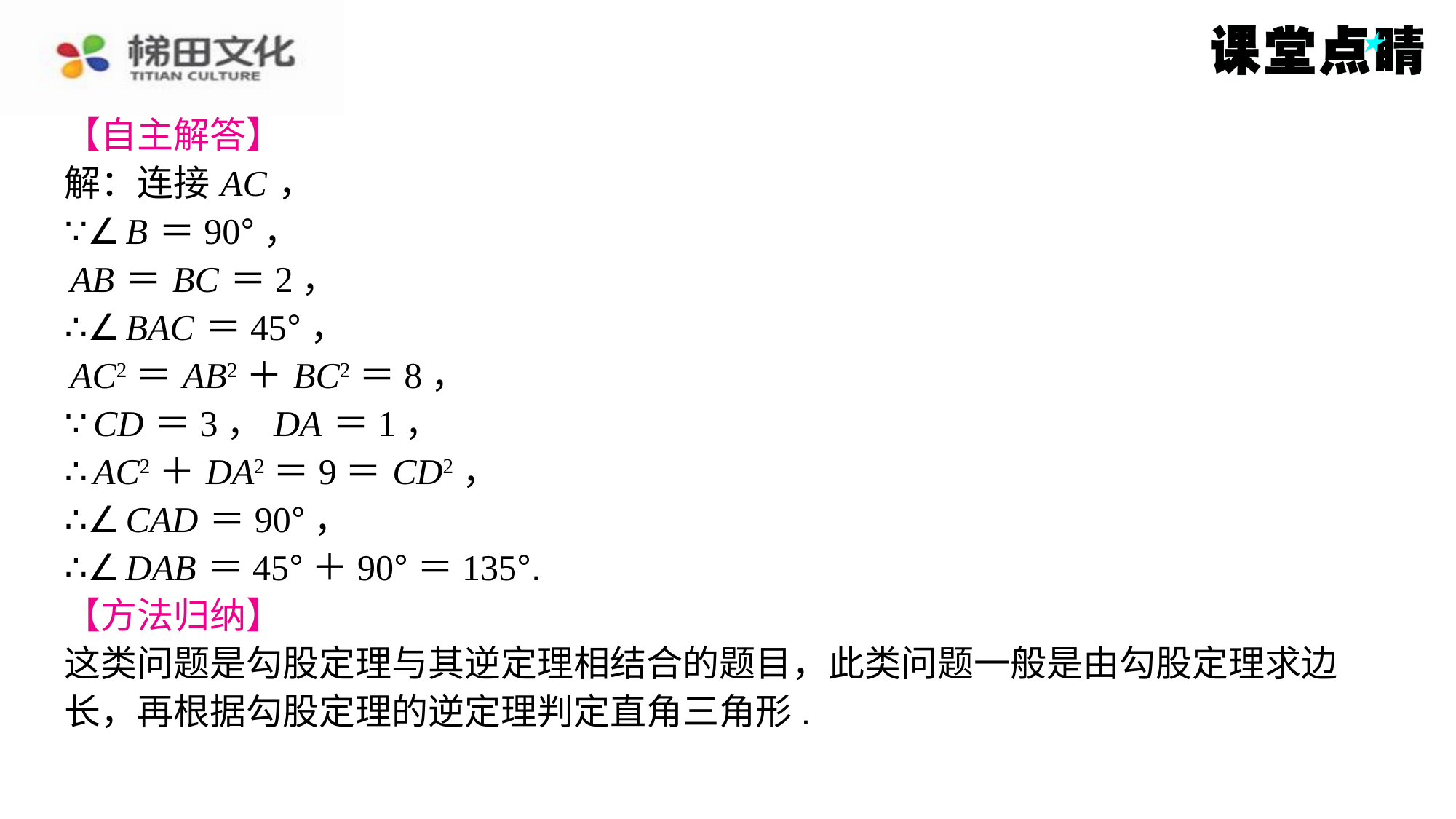

【自主解答】
解：连接 AC ，
∵∠ B ＝90°，
 AB ＝ BC ＝2，
∴∠ BAC ＝45°，
 AC2＝ AB2＋ BC2＝8，
∵ CD ＝3， DA ＝1，
∴ AC2＋ DA2＝9＝ CD2，
∴∠ CAD ＝90°，
∴∠ DAB ＝45°＋90°＝135°.
【方法归纳】
这类问题是勾股定理与其逆定理相结合的题目，此类问题一般是由勾股定理求边
长，再根据勾股定理的逆定理判定直角三角形.